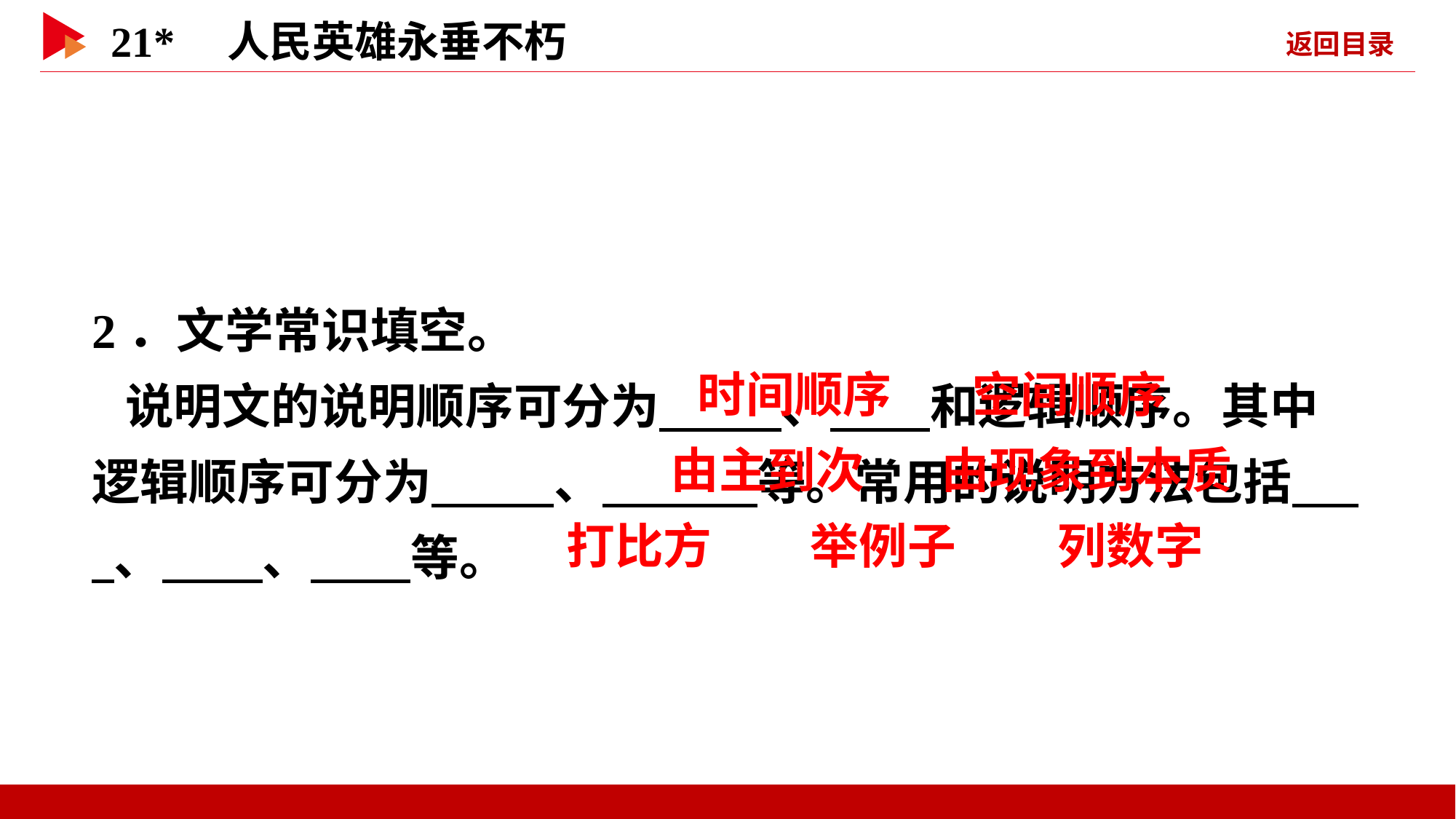

2．文学常识填空。
说明文的说明顺序可分为           、         和逻辑顺序。其中逻辑顺序可分为           、              等。常用的说明方法包括         、         、         等。
 时间顺序
 空间顺序
 由主到次
 由现象到本质
 打比方
 举例子
 列数字